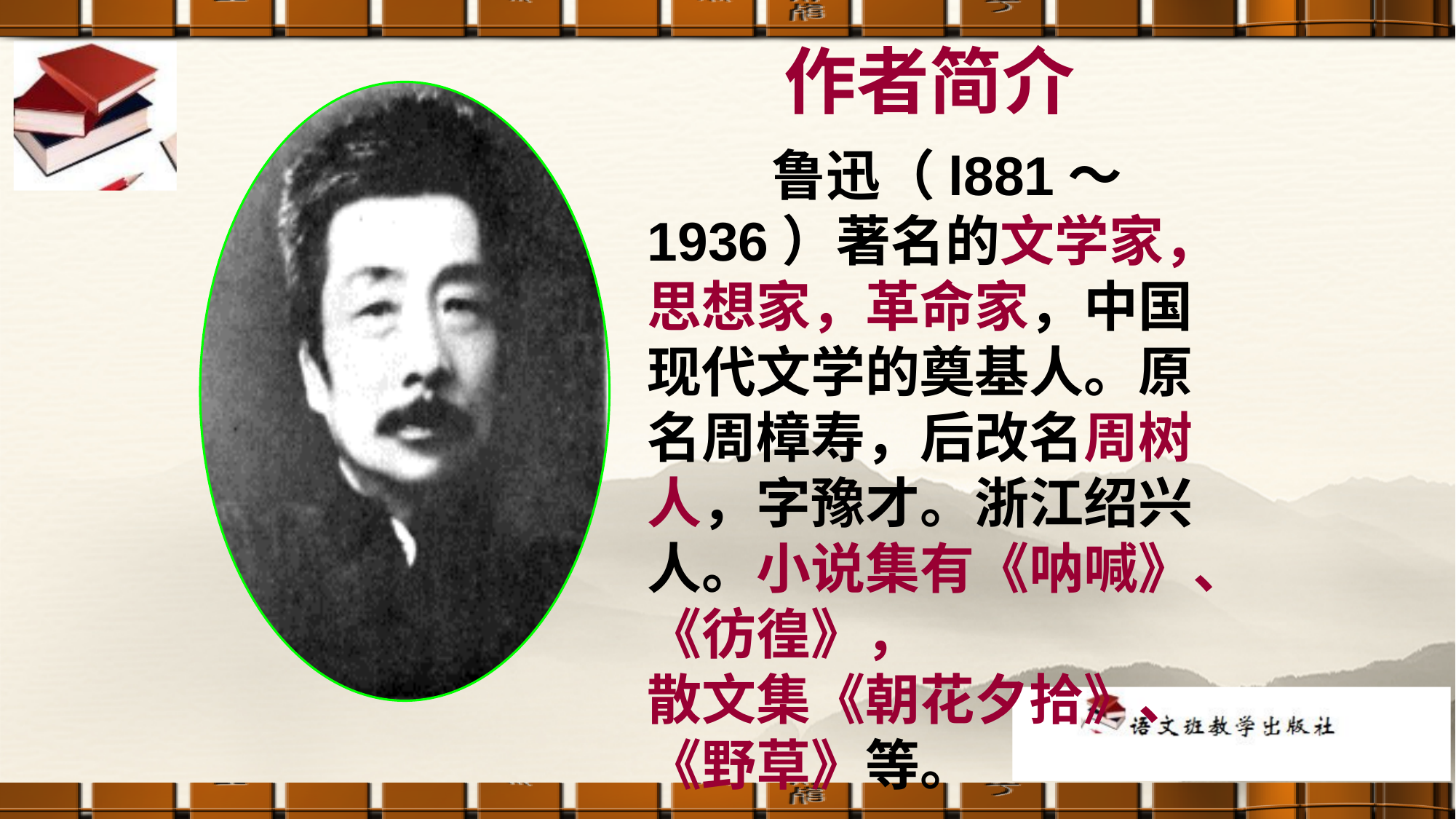

作者简介

         鲁迅（l881～1936）著名的文学家，思想家，革命家，中国现代文学的奠基人。原名周樟寿，后改名周树人，字豫才。浙江绍兴人。小说集有《呐喊》、《彷徨》，
散文集《朝花夕拾》、《野草》等。